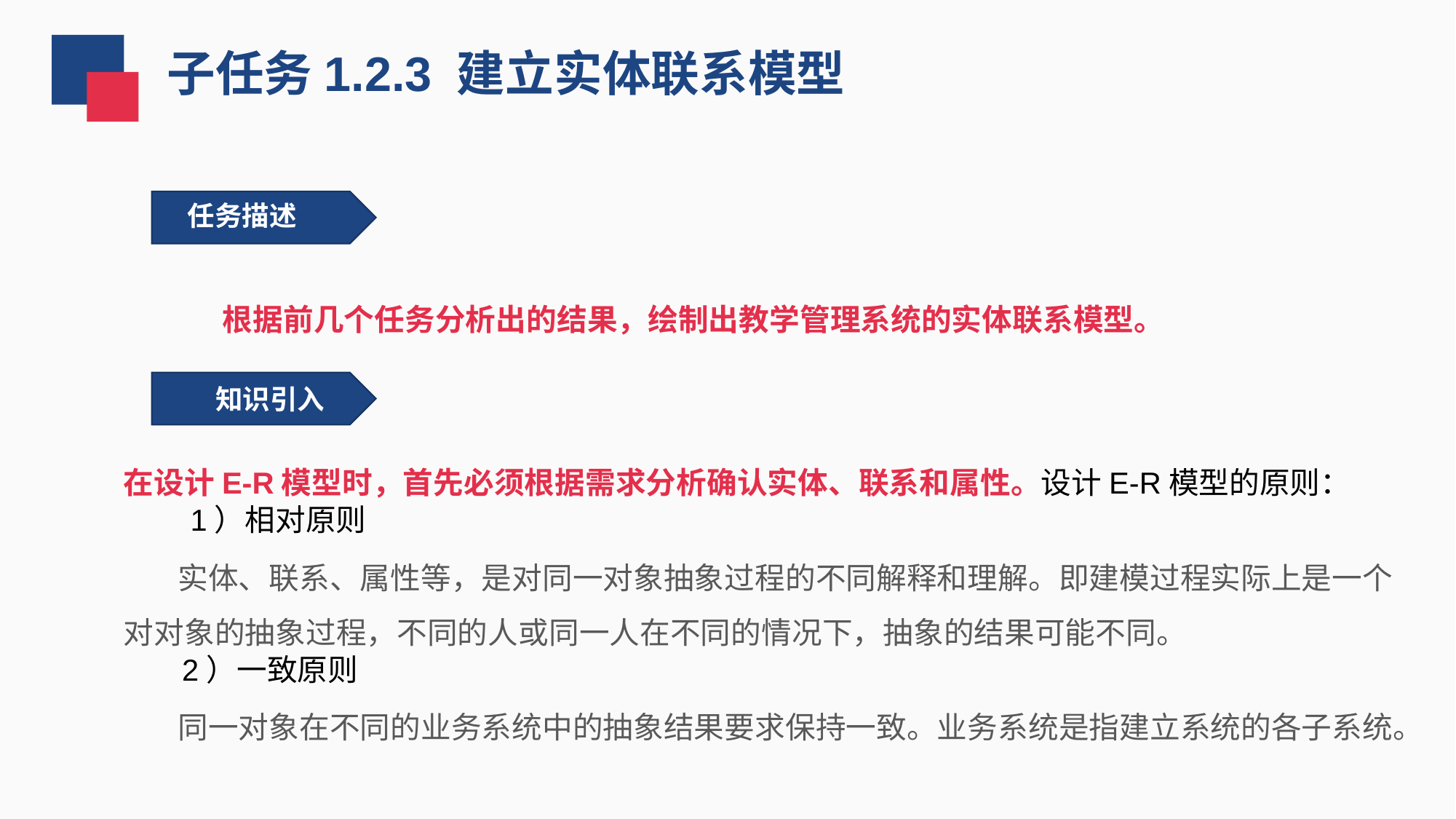

子任务1.2.3 建立实体联系模型

   任务描述
根据前几个任务分析出的结果，绘制出教学管理系统的实体联系模型。

 知识引入
在设计E-R模型时，首先必须根据需求分析确认实体、联系和属性。设计E-R模型的原则：
        1）相对原则
       实体、联系、属性等，是对同一对象抽象过程的不同解释和理解。即建模过程实际上是一个对对象的抽象过程，不同的人或同一人在不同的情况下，抽象的结果可能不同。
       2）一致原则
       同一对象在不同的业务系统中的抽象结果要求保持一致。业务系统是指建立系统的各子系统。